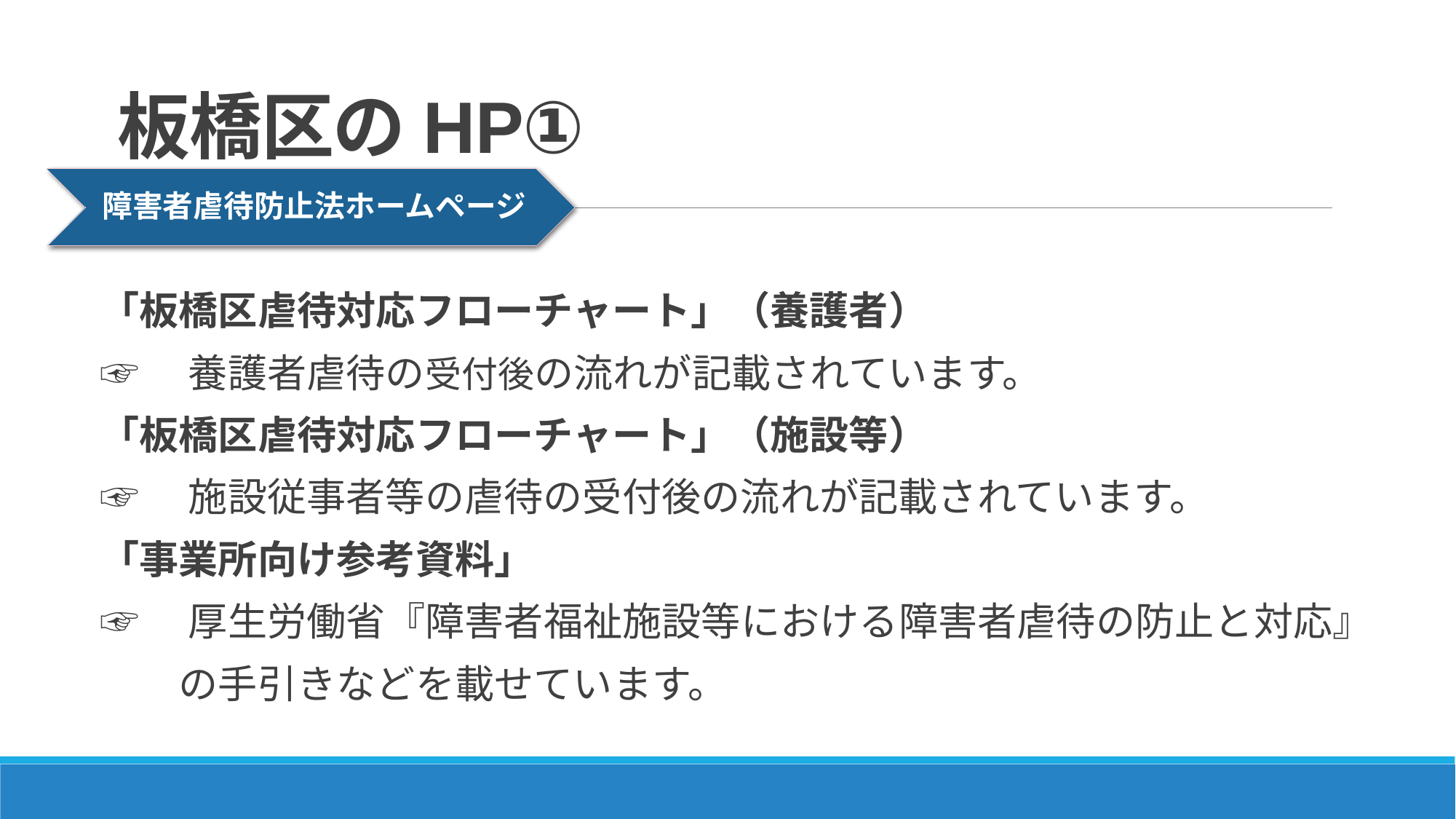

# 板橋区のHP①
障害者虐待防止法ホームページ
「板橋区虐待対応フローチャート」（養護者）
☞　養護者虐待の受付後の流れが記載されています。
「板橋区虐待対応フローチャート」（施設等）
☞　施設従事者等の虐待の受付後の流れが記載されています。
「事業所向け参考資料」
☞　厚生労働省『障害者福祉施設等における障害者虐待の防止と対応』
　　の手引きなどを載せています。